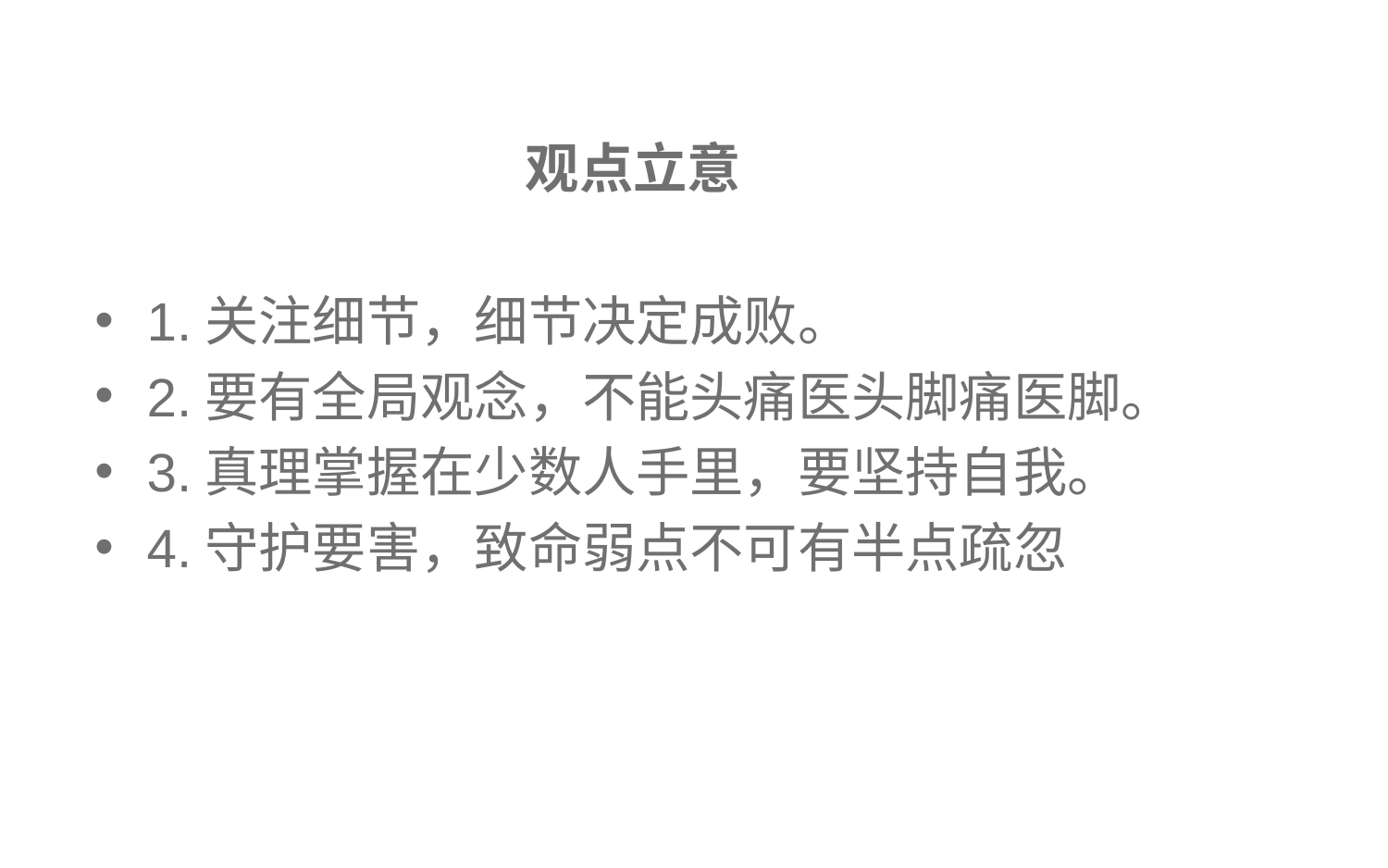

# 观点立意
1.关注细节，细节决定成败。
2.要有全局观念，不能头痛医头脚痛医脚。
3.真理掌握在少数人手里，要坚持自我。
4.守护要害，致命弱点不可有半点疏忽